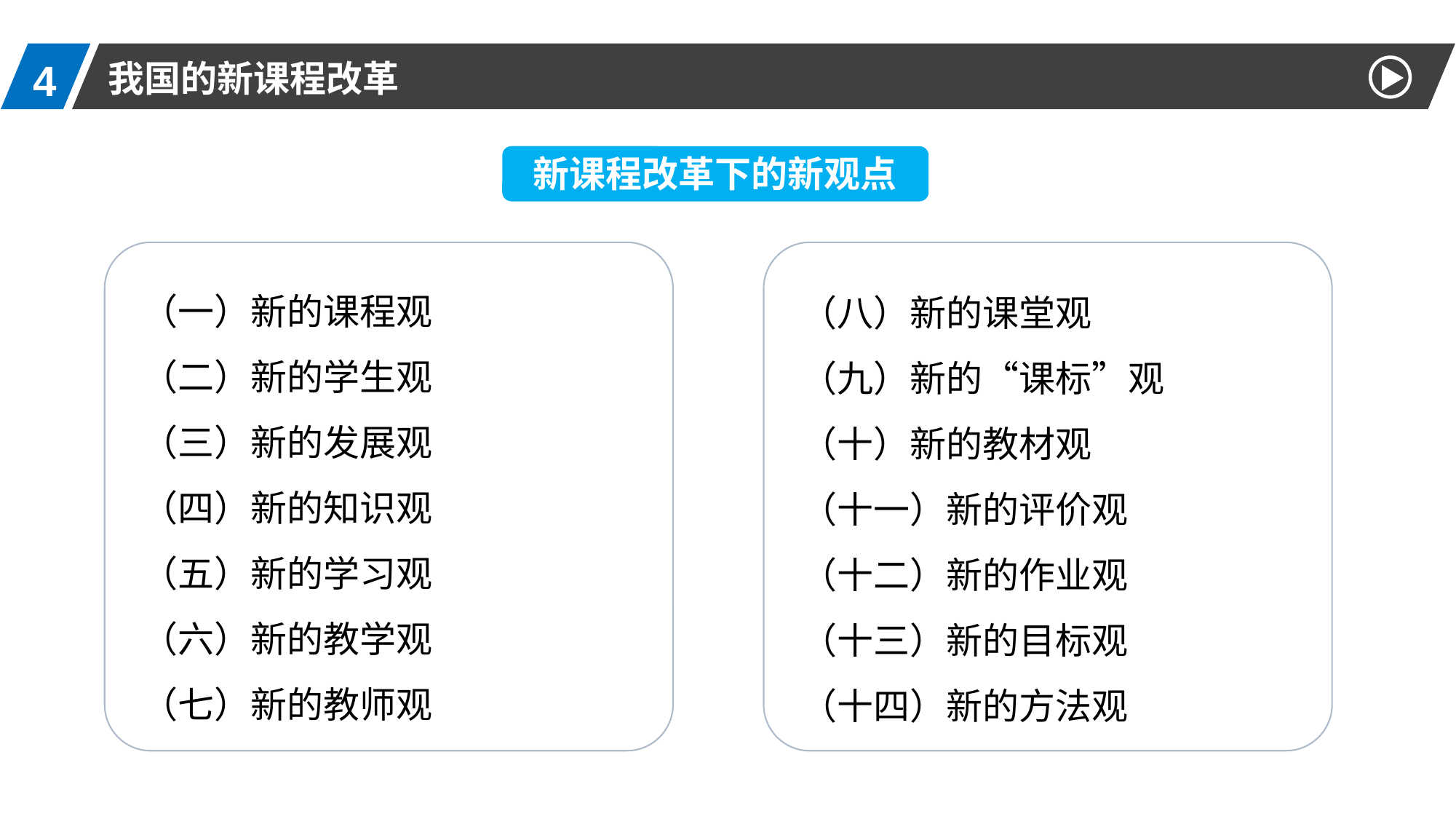

4
我国的新课程改革

新课程改革下的新观点

（一）新的课程观
（二）新的学生观
（三）新的发展观
（四）新的知识观
（五）新的学习观
（六）新的教学观
（七）新的教师观

（八）新的课堂观
（九）新的“课标”观
（十）新的教材观
（十一）新的评价观
（十二）新的作业观
（十三）新的目标观
（十四）新的方法观